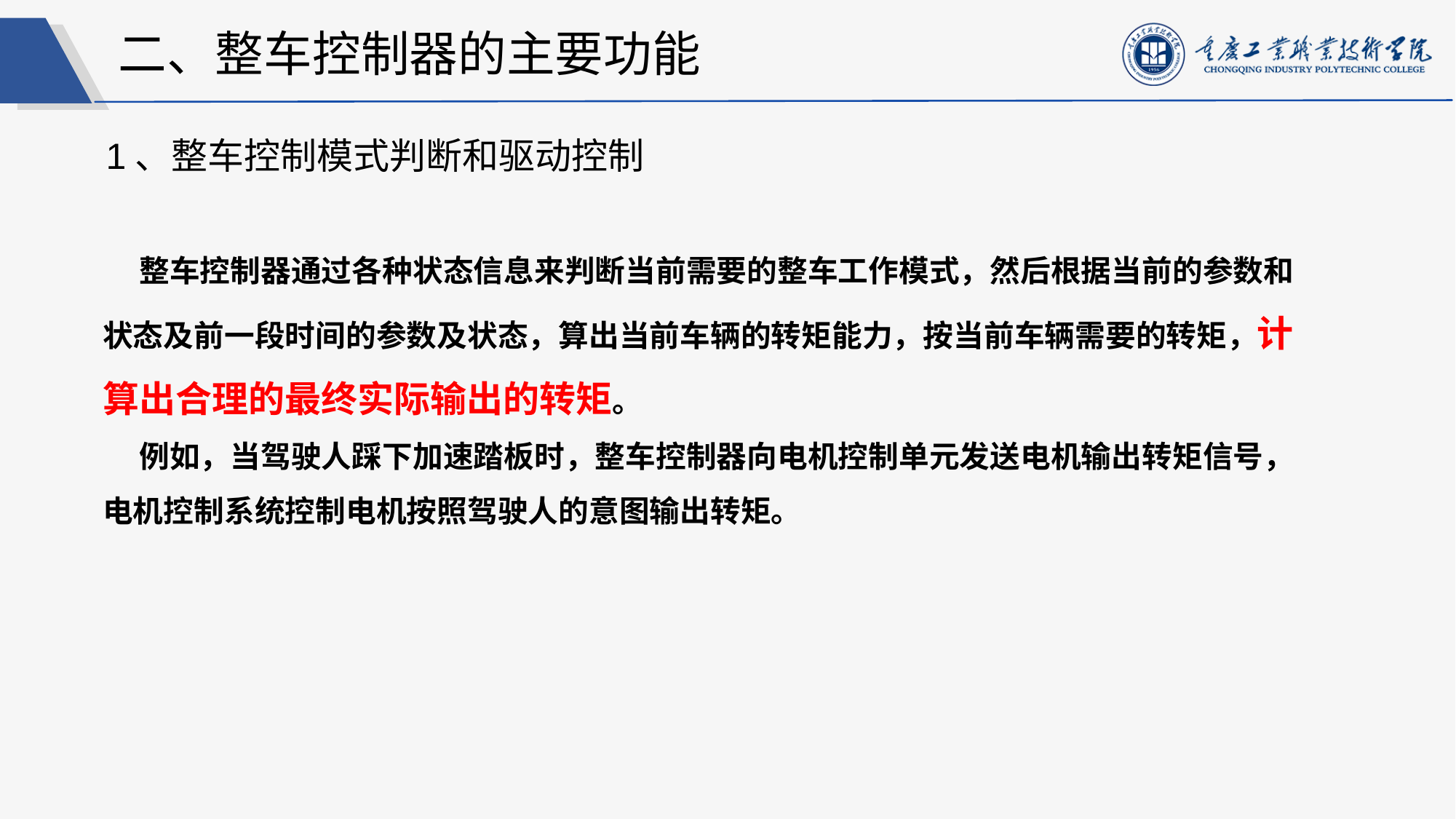

二、整车控制器的主要功能
1、整车控制模式判断和驱动控制
整车控制器通过各种状态信息来判断当前需要的整车工作模式，然后根据当前的参数和状态及前一段时间的参数及状态，算出当前车辆的转矩能力，按当前车辆需要的转矩，计算出合理的最终实际输出的转矩。
例如，当驾驶人踩下加速踏板时，整车控制器向电机控制单元发送电机输出转矩信号，电机控制系统控制电机按照驾驶人的意图输出转矩。